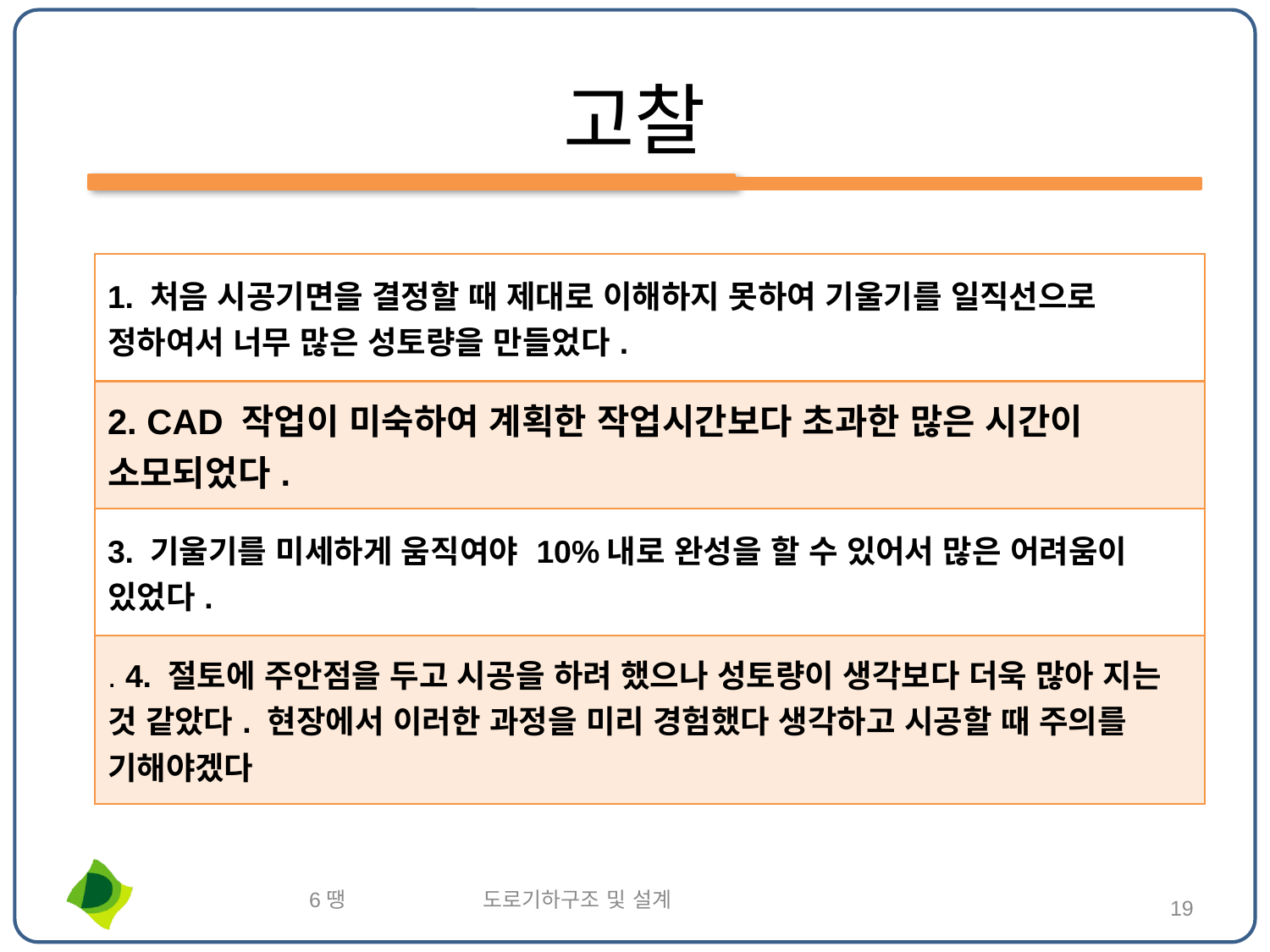

# 고찰
| 1. 처음 시공기면을 결정할 때 제대로 이해하지 못하여 기울기를 일직선으로 정하여서 너무 많은 성토량을 만들었다. |
| --- |
| 2. CAD 작업이 미숙하여 계획한 작업시간보다 초과한 많은 시간이 소모되었다. |
| 3. 기울기를 미세하게 움직여야 10%내로 완성을 할 수 있어서 많은 어려움이 있었다. |
| . 4. 절토에 주안점을 두고 시공을 하려 했으나 성토량이 생각보다 더욱 많아 지는 것 같았다. 현장에서 이러한 과정을 미리 경험했다 생각하고 시공할 때 주의를 기해야겠다 |
6땡                     도로기하구조 및 설계
19